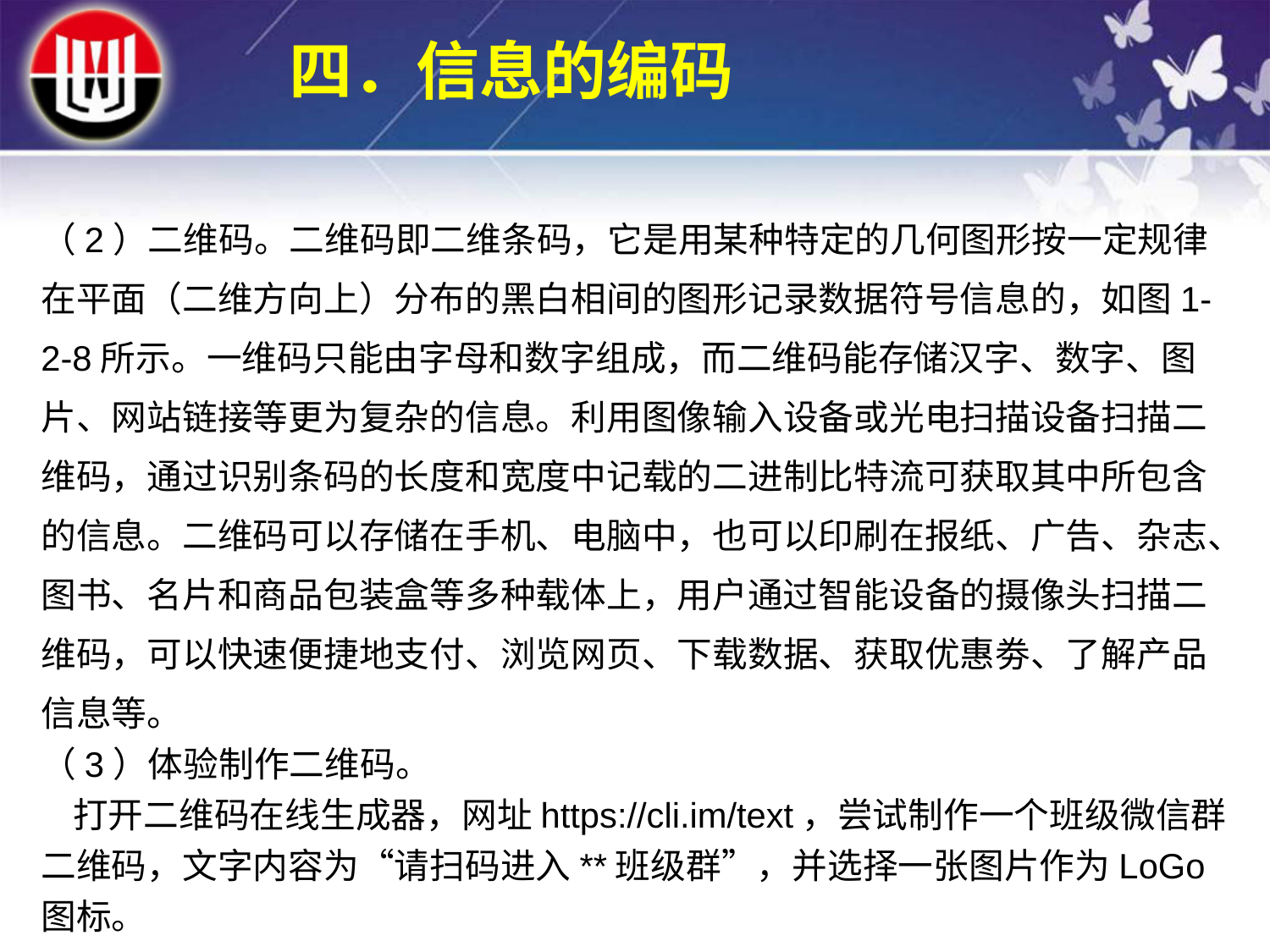

四．信息的编码
（2）二维码。二维码即二维条码，它是用某种特定的几何图形按一定规律在平面（二维方向上）分布的黑白相间的图形记录数据符号信息的，如图1-2-8所示。一维码只能由字母和数字组成，而二维码能存储汉字、数字、图片、网站链接等更为复杂的信息。利用图像输入设备或光电扫描设备扫描二维码，通过识别条码的长度和宽度中记载的二进制比特流可获取其中所包含的信息。二维码可以存储在手机、电脑中，也可以印刷在报纸、广告、杂志、图书、名片和商品包装盒等多种载体上，用户通过智能设备的摄像头扫描二维码，可以快速便捷地支付、浏览网页、下载数据、获取优惠劵、了解产品信息等。
（3）体验制作二维码。
   打开二维码在线生成器，网址https://cli.im/text，尝试制作一个班级微信群二维码，文字内容为“请扫码进入**班级群”，并选择一张图片作为LoGo图标。